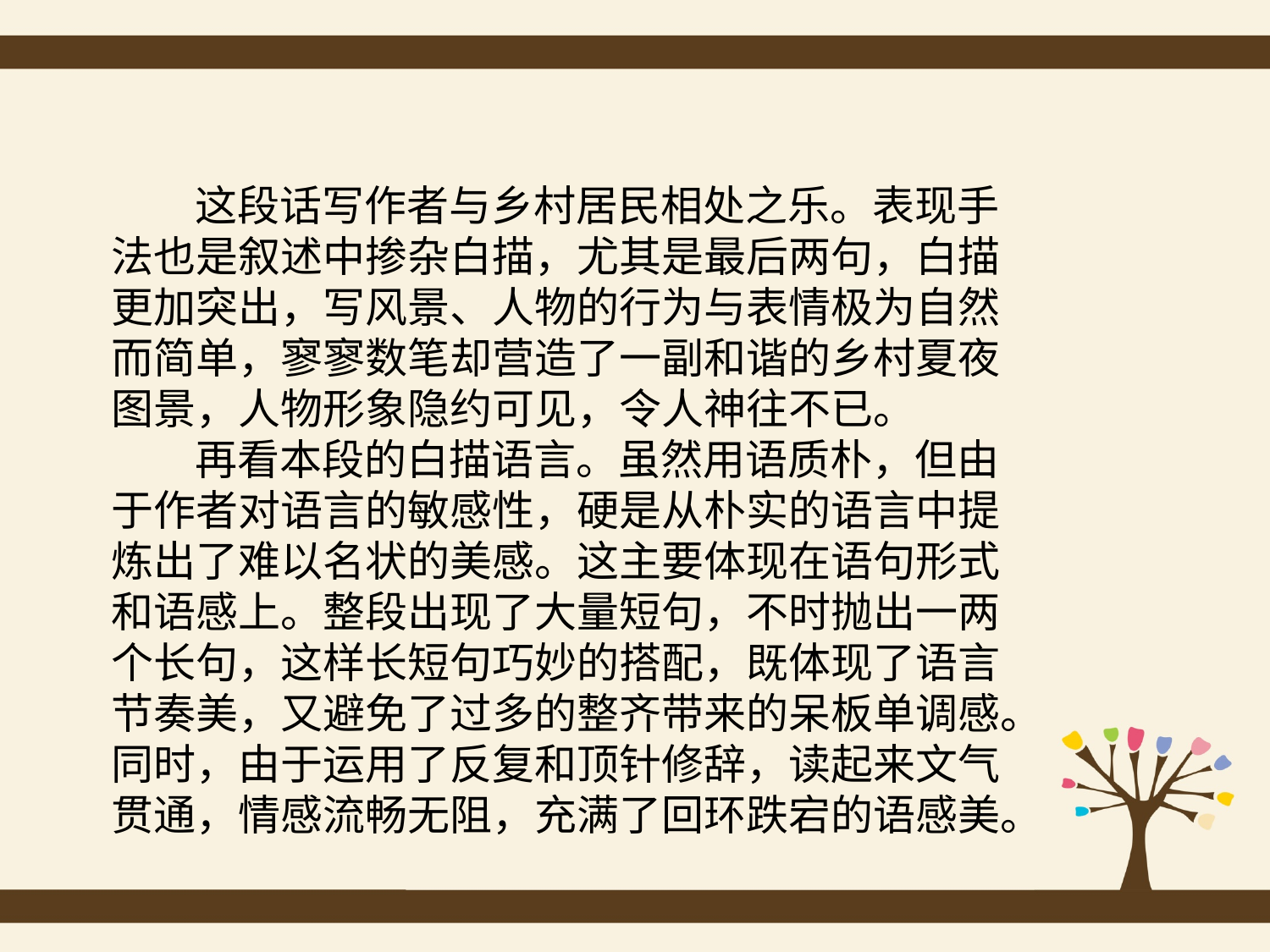

这段话写作者与乡村居民相处之乐。表现手法也是叙述中掺杂白描，尤其是最后两句，白描更加突出，写风景、人物的行为与表情极为自然而简单，寥寥数笔却营造了一副和谐的乡村夏夜图景，人物形象隐约可见，令人神往不已。
   再看本段的白描语言。虽然用语质朴，但由于作者对语言的敏感性，硬是从朴实的语言中提炼出了难以名状的美感。这主要体现在语句形式和语感上。整段出现了大量短句，不时抛出一两个长句，这样长短句巧妙的搭配，既体现了语言节奏美，又避免了过多的整齐带来的呆板单调感。同时，由于运用了反复和顶针修辞，读起来文气贯通，情感流畅无阻，充满了回环跌宕的语感美。